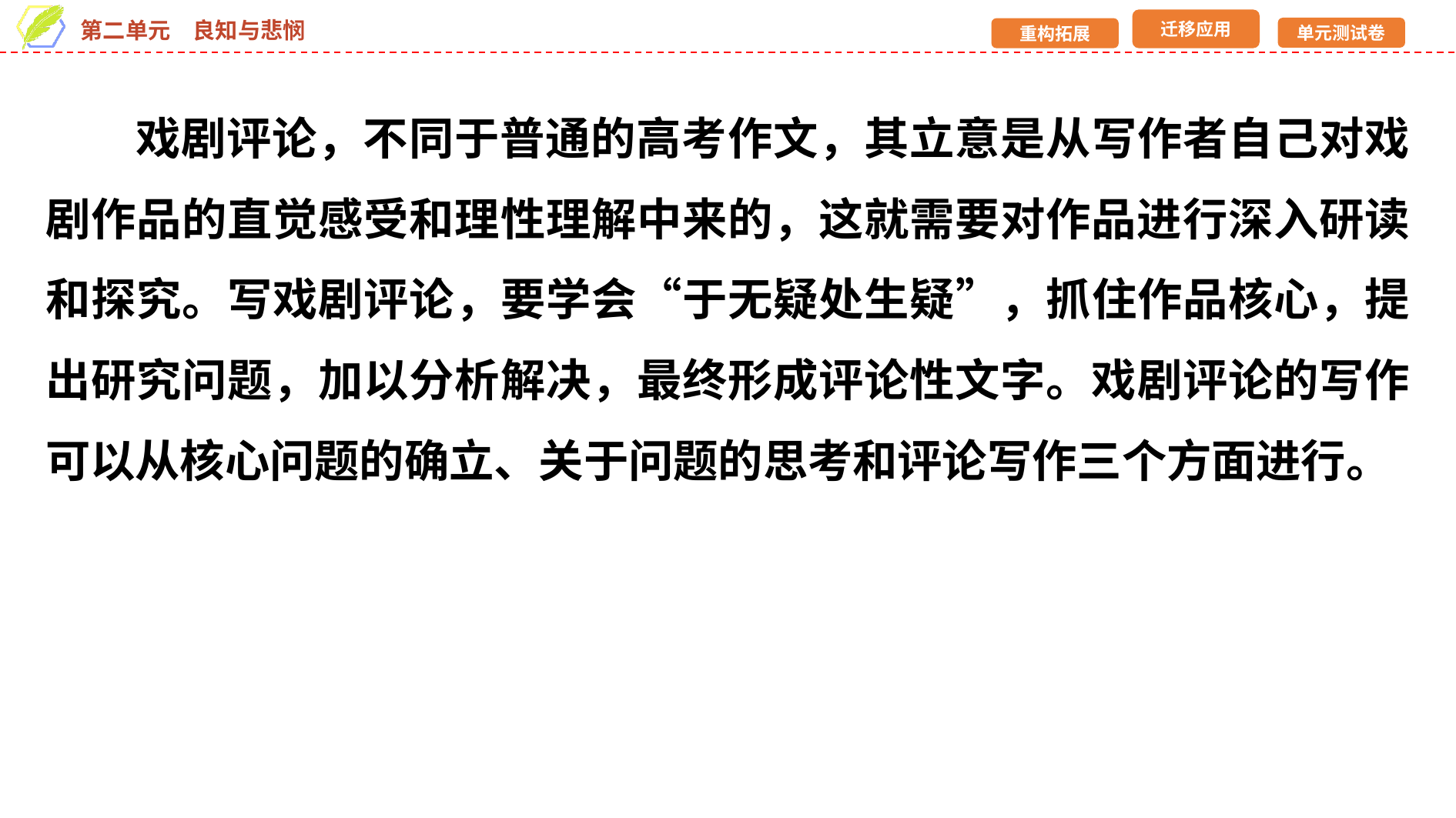

戏剧评论，不同于普通的高考作文，其立意是从写作者自己对戏剧作品的直觉感受和理性理解中来的，这就需要对作品进行深入研读和探究。写戏剧评论，要学会“于无疑处生疑”，抓住作品核心，提出研究问题，加以分析解决，最终形成评论性文字。戏剧评论的写作可以从核心问题的确立、关于问题的思考和评论写作三个方面进行。